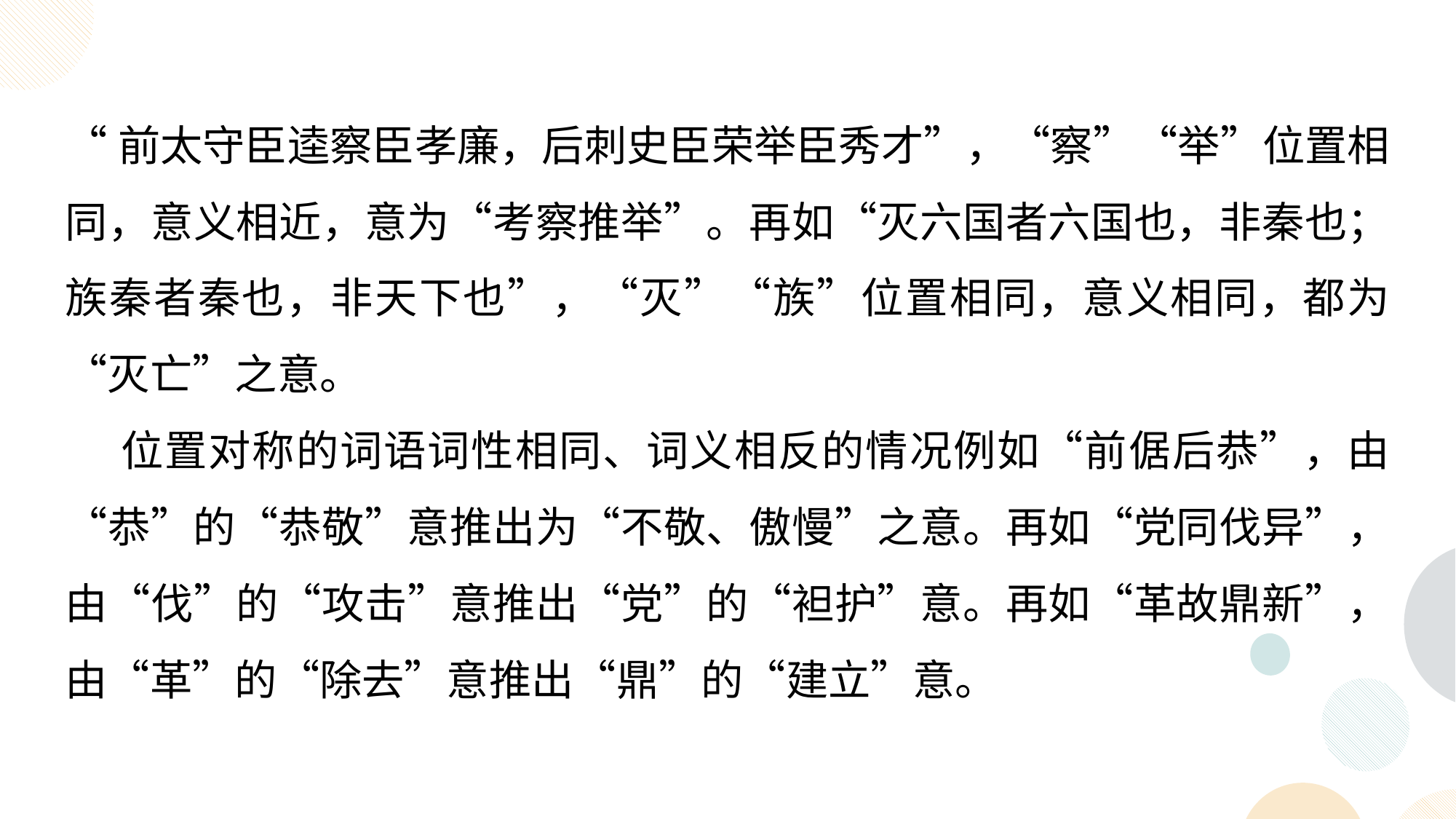

“前太守臣逵察臣孝廉，后刺史臣荣举臣秀才”，“察”“举”位置相同，意义相近，意为“考察推举”。再如“灭六国者六国也，非秦也；族秦者秦也，非天下也”，“灭”“族”位置相同，意义相同，都为“灭亡”之意。
    位置对称的词语词性相同、词义相反的情况例如“前倨后恭”，由“恭”的“恭敬”意推出为“不敬、傲慢”之意。再如“党同伐异”，由“伐”的“攻击”意推出“党”的“袒护”意。再如“革故鼎新”， 由“革”的“除去”意推出“鼎”的“建立”意。